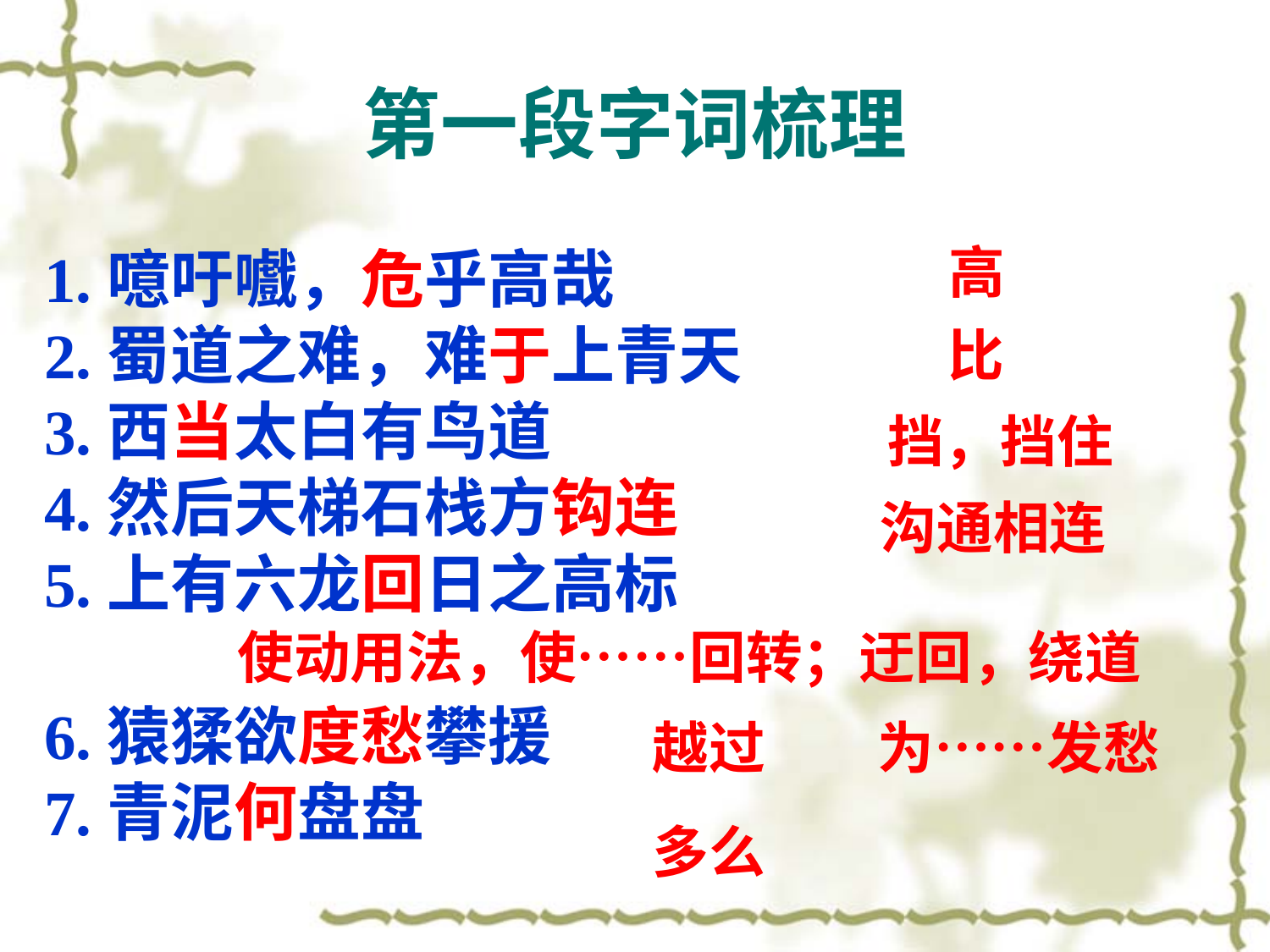

第一段字词梳理
高
1.噫吁嚱，危乎高哉
2.蜀道之难，难于上青天
3.西当太白有鸟道
4.然后天梯石栈方钩连
5.上有六龙回日之高标

6.猿猱欲度愁攀援
7.青泥何盘盘
比
挡，挡住
沟通相连
使动用法，使……回转；迂回，绕道
越过
为……发愁
多么